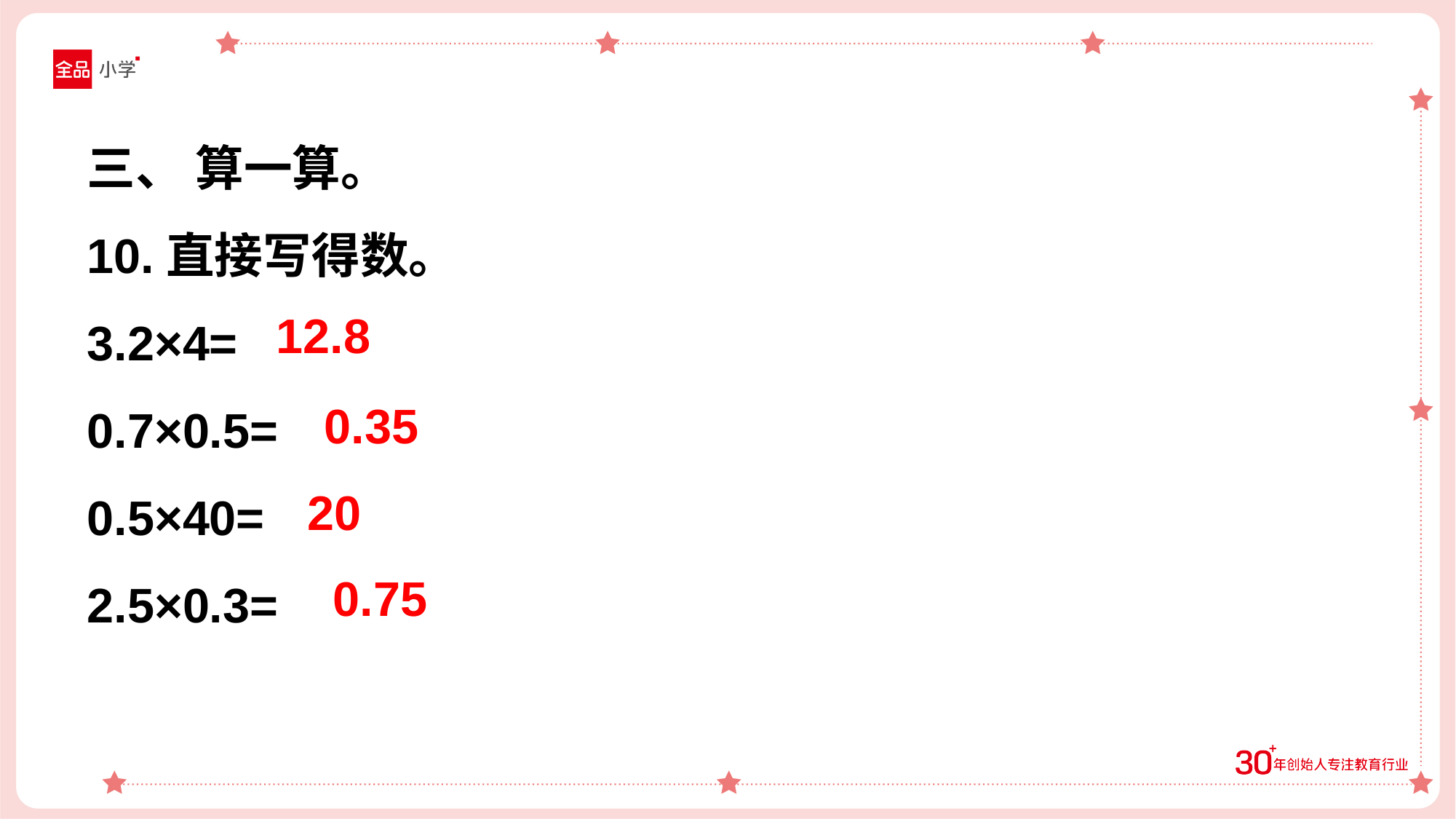

三、 算一算。
10.直接写得数。
3.2×4=
0.7×0.5=
0.5×40=
2.5×0.3=
12.8
0.35
20
0.75